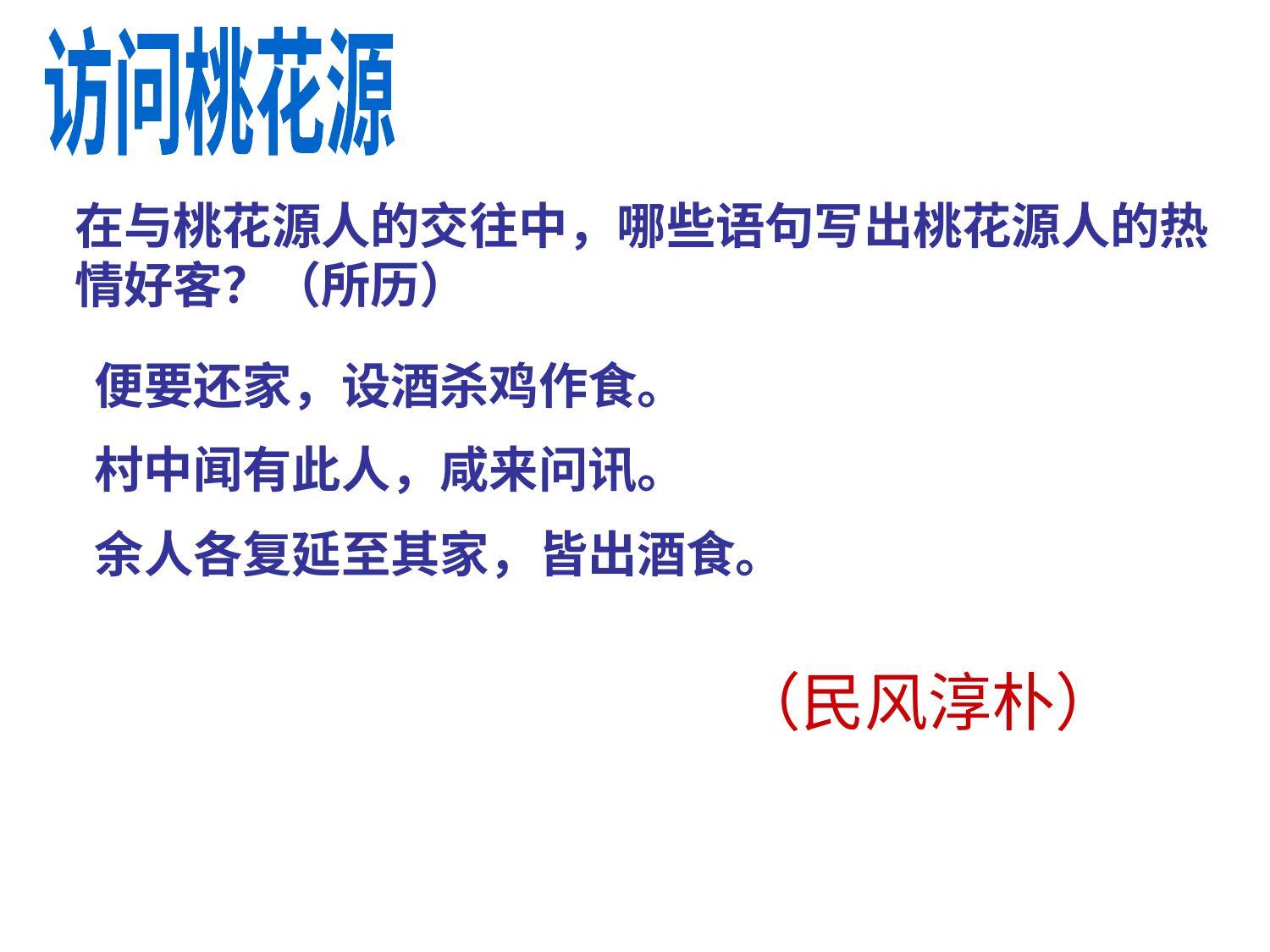

访问桃花源
在与桃花源人的交往中，哪些语句写出桃花源人的热情好客？（所历）
便要还家，设酒杀鸡作食。
村中闻有此人，咸来问讯。
余人各复延至其家，皆出酒食。

（民风淳朴）